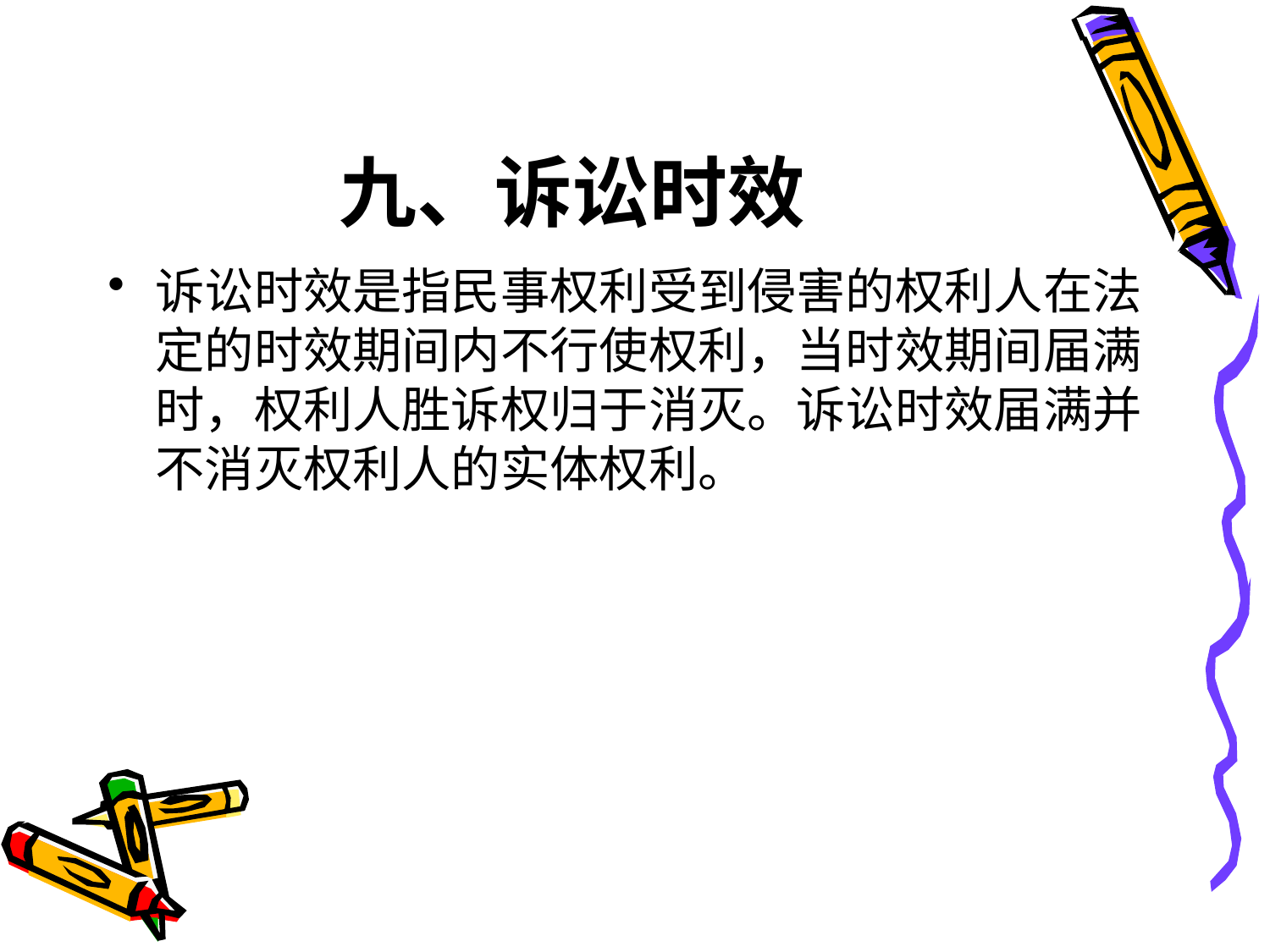

# 九、诉讼时效
诉讼时效是指民事权利受到侵害的权利人在法定的时效期间内不行使权利，当时效期间届满时，权利人胜诉权归于消灭。诉讼时效届满并不消灭权利人的实体权利。